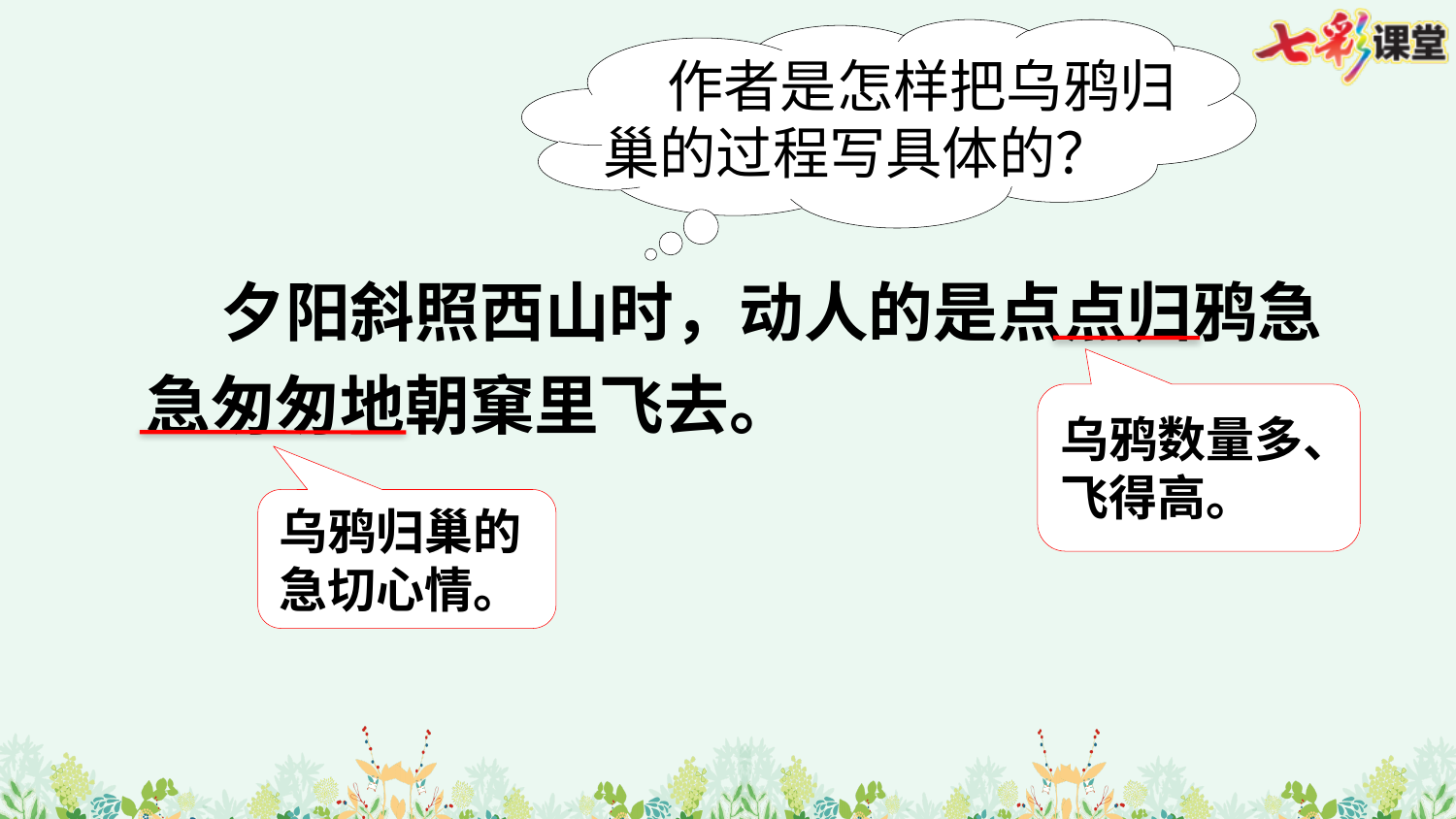

作者是怎样把乌鸦归巢的过程写具体的？
    夕阳斜照西山时，动人的是点点归鸦急急匆匆地朝窠里飞去。
乌鸦数量多、飞得高。
乌鸦归巢的急切心情。